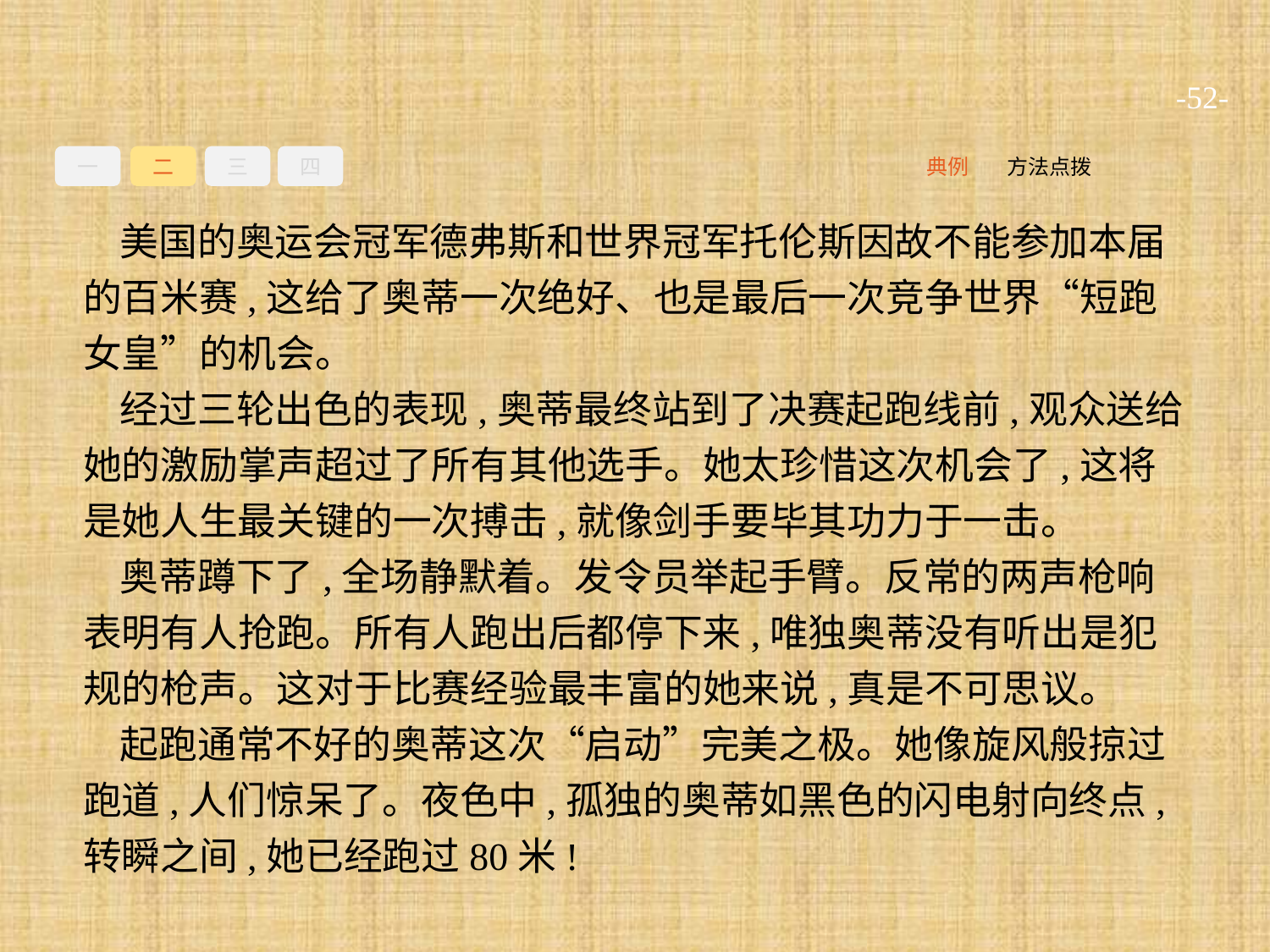

-52-
一
二
三
四
方法点拨
典例
美国的奥运会冠军德弗斯和世界冠军托伦斯因故不能参加本届的百米赛,这给了奥蒂一次绝好、也是最后一次竞争世界“短跑女皇”的机会。
经过三轮出色的表现,奥蒂最终站到了决赛起跑线前,观众送给她的激励掌声超过了所有其他选手。她太珍惜这次机会了,这将是她人生最关键的一次搏击,就像剑手要毕其功力于一击。
奥蒂蹲下了,全场静默着。发令员举起手臂。反常的两声枪响表明有人抢跑。所有人跑出后都停下来,唯独奥蒂没有听出是犯规的枪声。这对于比赛经验最丰富的她来说,真是不可思议。
起跑通常不好的奥蒂这次“启动”完美之极。她像旋风般掠过跑道,人们惊呆了。夜色中,孤独的奥蒂如黑色的闪电射向终点,转瞬之间,她已经跑过80米!